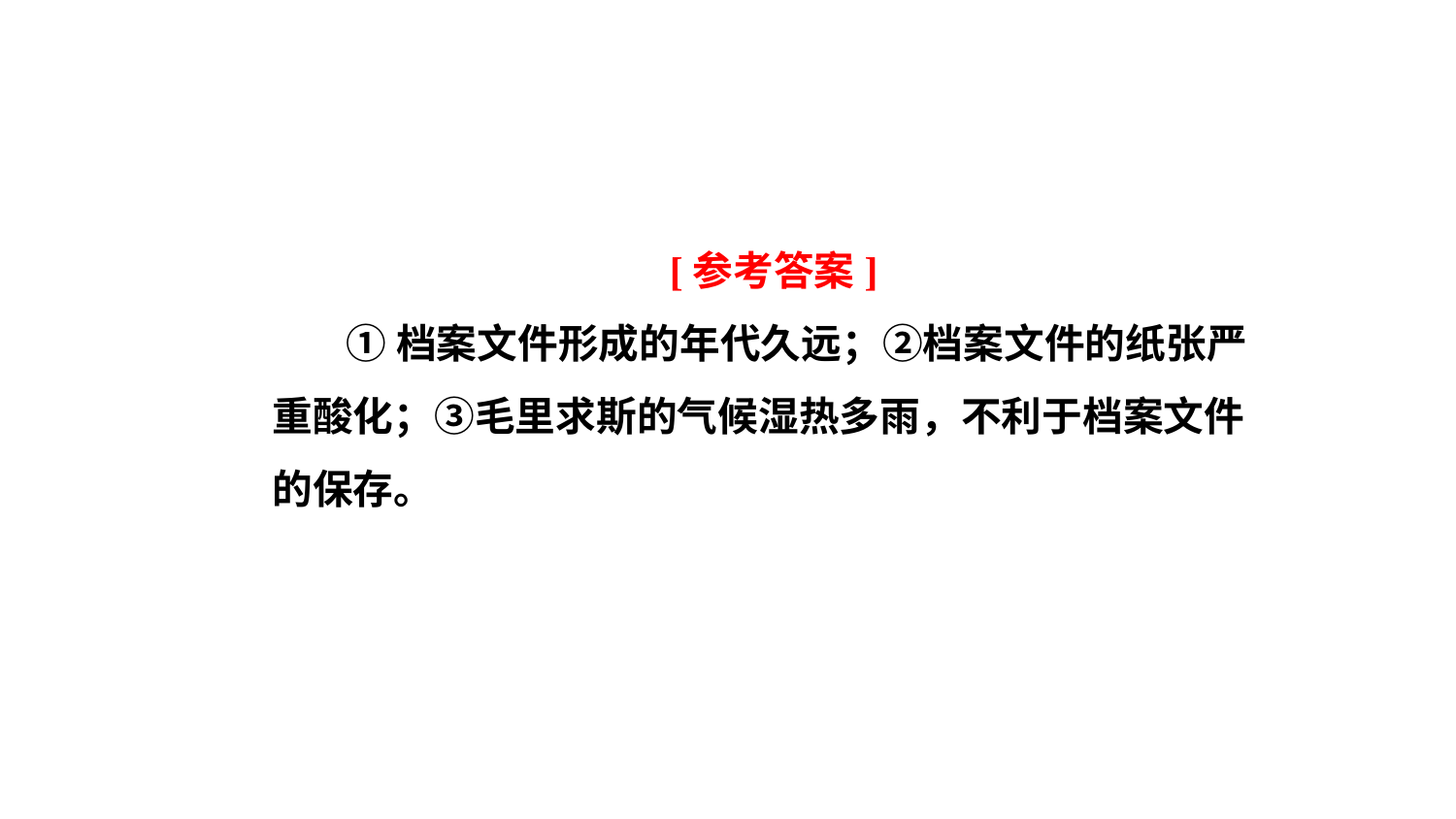

[参考答案]
        ①档案文件形成的年代久远；②档案文件的纸张严重酸化；③毛里求斯的气候湿热多雨，不利于档案文件
的保存。